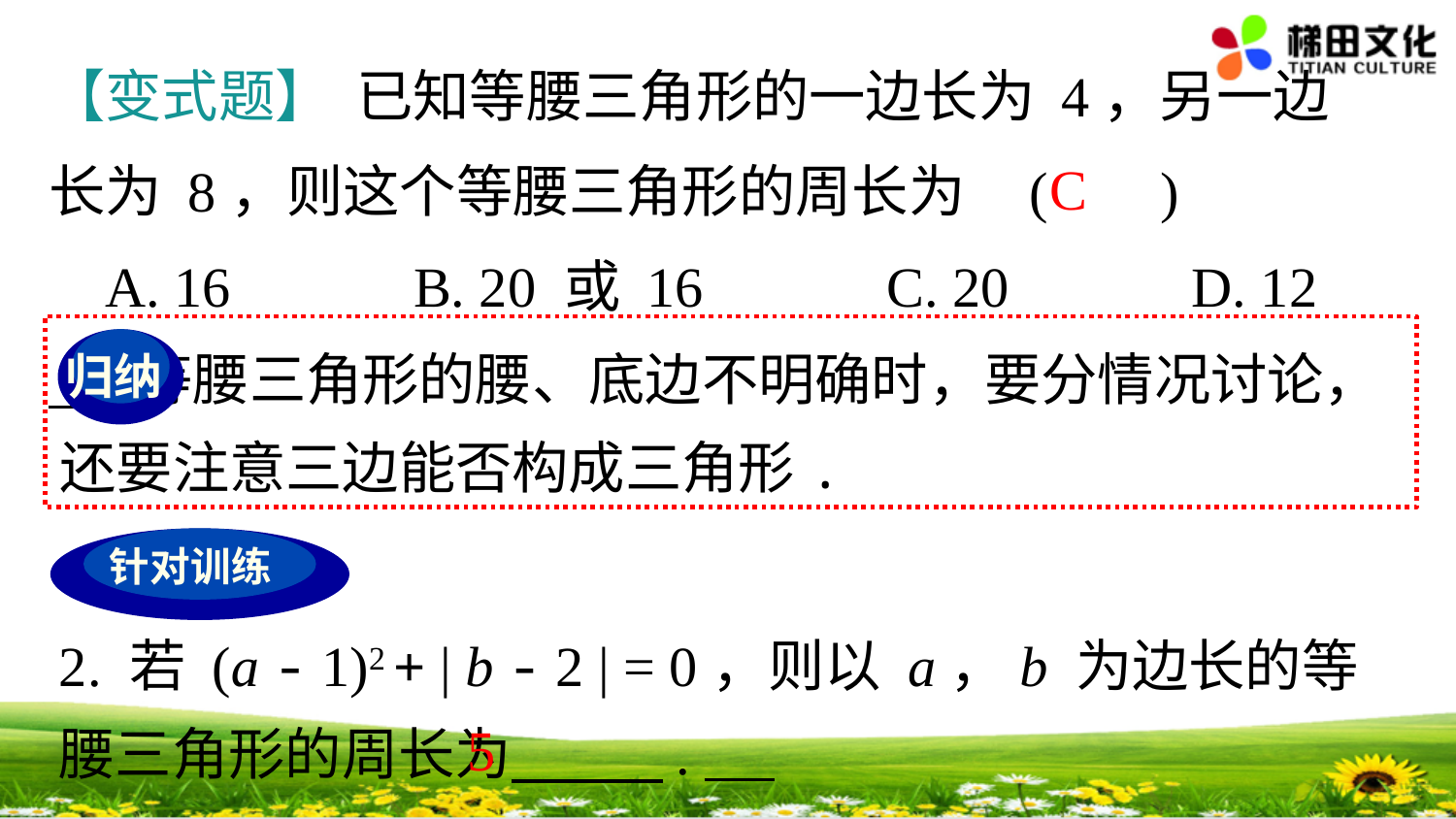

【变式题】  已知等腰三角形的一边长为 4，另一边长为 8，则这个等腰三角形的周长为    (        )
    A. 16             B. 20 或 16             C. 20             D. 12
C
     等腰三角形的腰、底边不明确时，要分情况讨论，还要注意三边能否构成三角形.

归纳

针对训练
2. 若 (a - 1)2 + | b - 2 | = 0，则以 a，b 为边长的等腰三角形的周长为            .
5